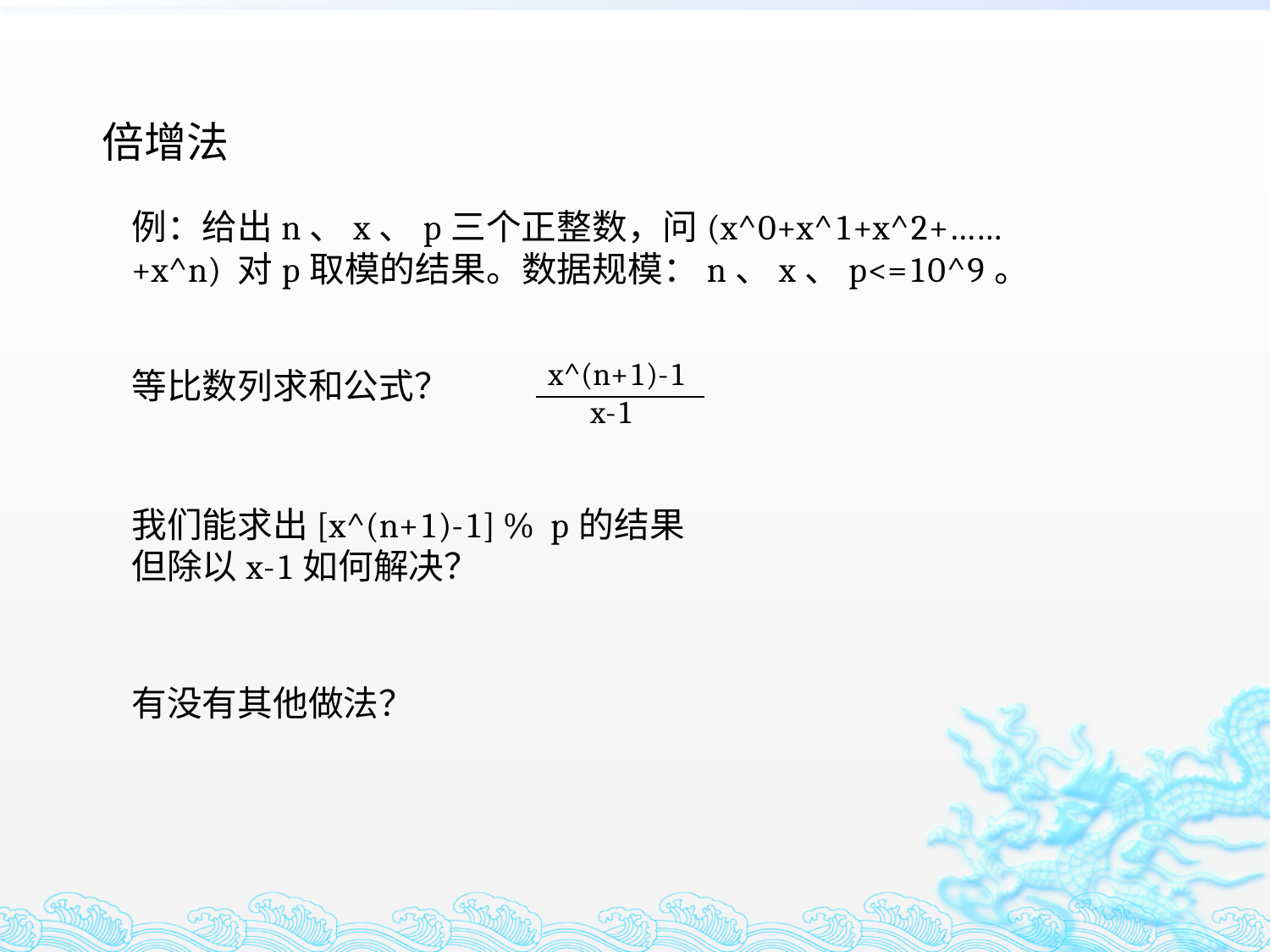

倍增法
例：给出n、x、p三个正整数，问(x^0+x^1+x^2+……+x^n) 对p取模的结果。数据规模：n、x、p<=10^9。
x^(n+1)-1
      x-1
等比数列求和公式？
我们能求出[x^(n+1)-1] %  p的结果
但除以x-1如何解决？
有没有其他做法？